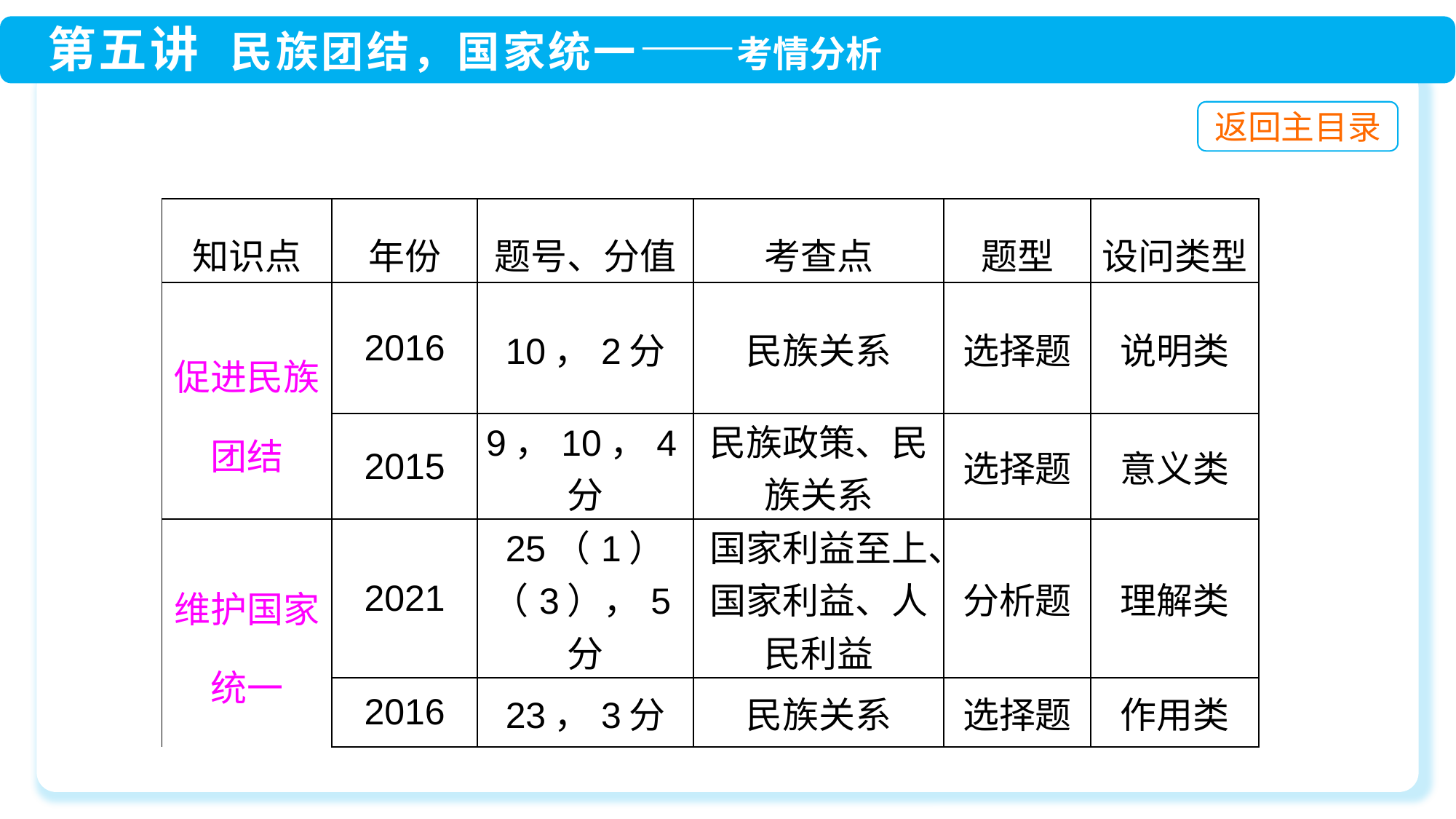

| 知识点 | 年份 | 题号、分值 | 考查点 | 题型 | 设问类型 |
| --- | --- | --- | --- | --- | --- |
| 促进民族团结 | 2016 | 10，2分 | 民族关系 | 选择题 | 说明类 |
|  | 2015 | 9，10，4分 | 民族政策、民族关系 | 选择题 | 意义类 |
| 维护国家统一 | 2021 | 25（1）（3），5分 | 国家利益至上、国家利益、人民利益 | 分析题 | 理解类 |
|  | 2016 | 23，3分 | 民族关系 | 选择题 | 作用类 |